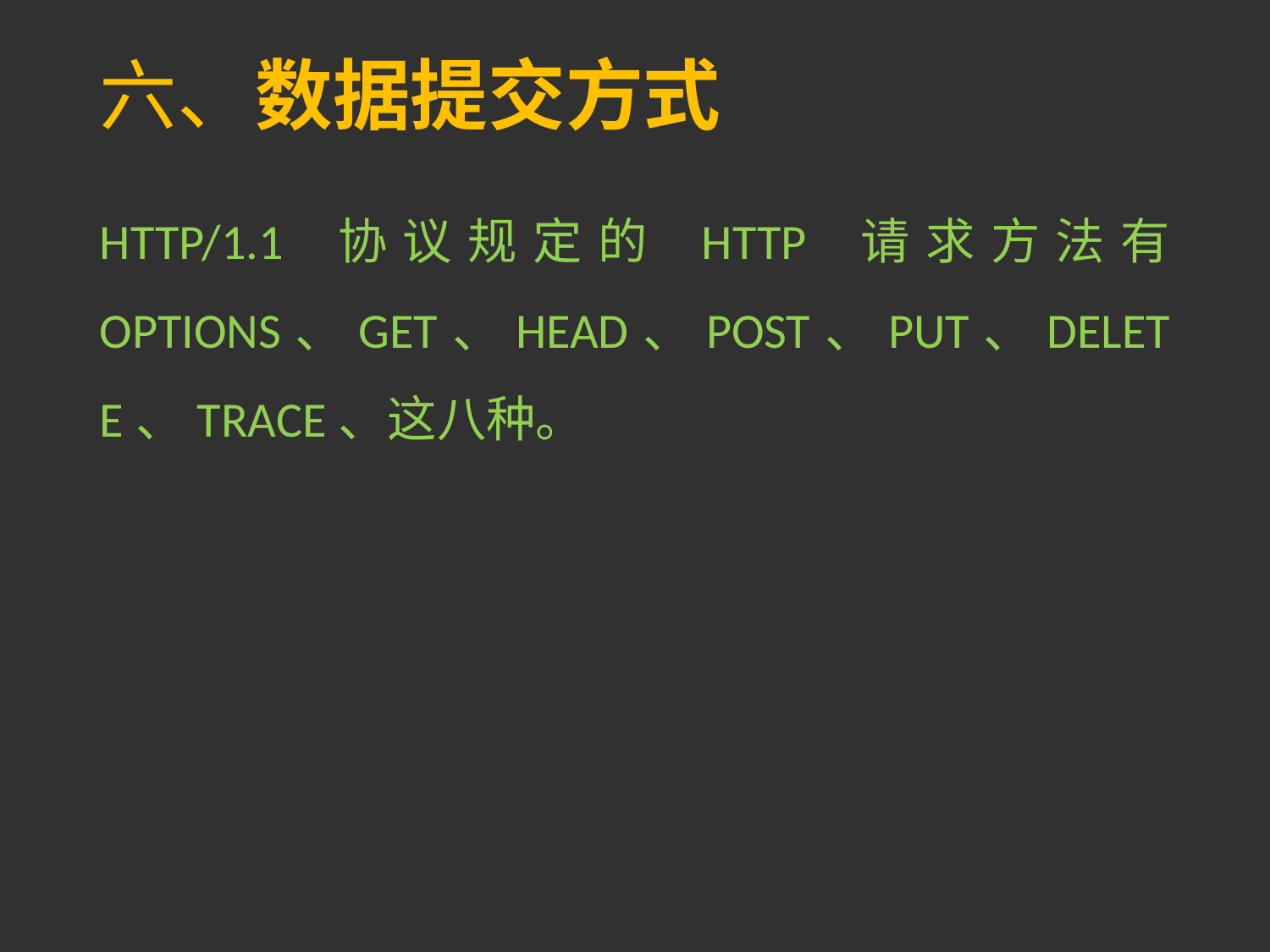

# 六、数据提交方式
HTTP/1.1 协议规定的 HTTP 请求方法有 OPTIONS、GET、HEAD、POST、PUT、DELETE、TRACE、这八种。